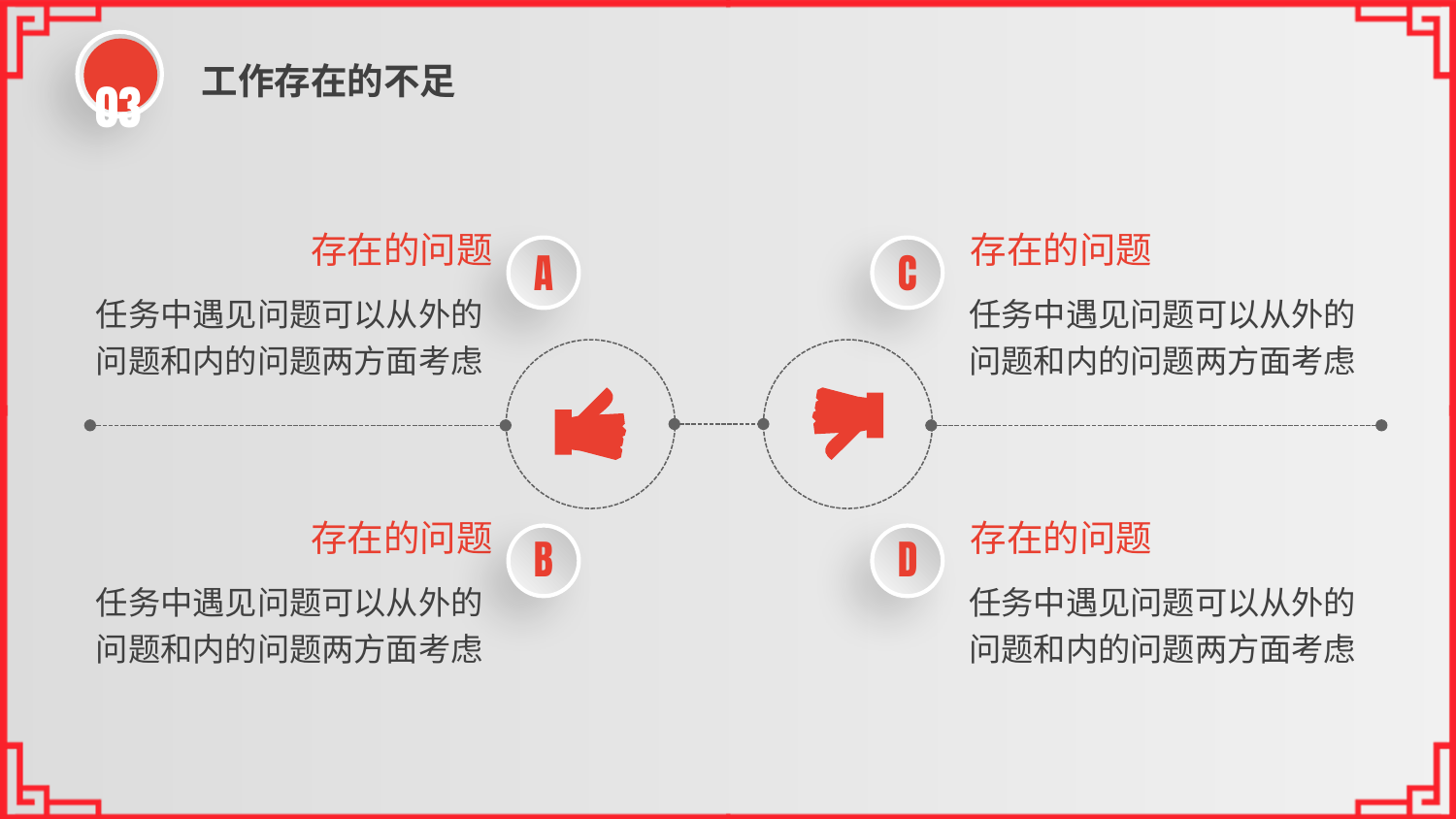

03

工作存在的不足
存在的问题
存在的问题

A
C
任务中遇见问题可以从外的问题和内的问题两方面考虑
任务中遇见问题可以从外的问题和内的问题两方面考虑

存在的问题
存在的问题

B
D
任务中遇见问题可以从外的问题和内的问题两方面考虑
任务中遇见问题可以从外的问题和内的问题两方面考虑